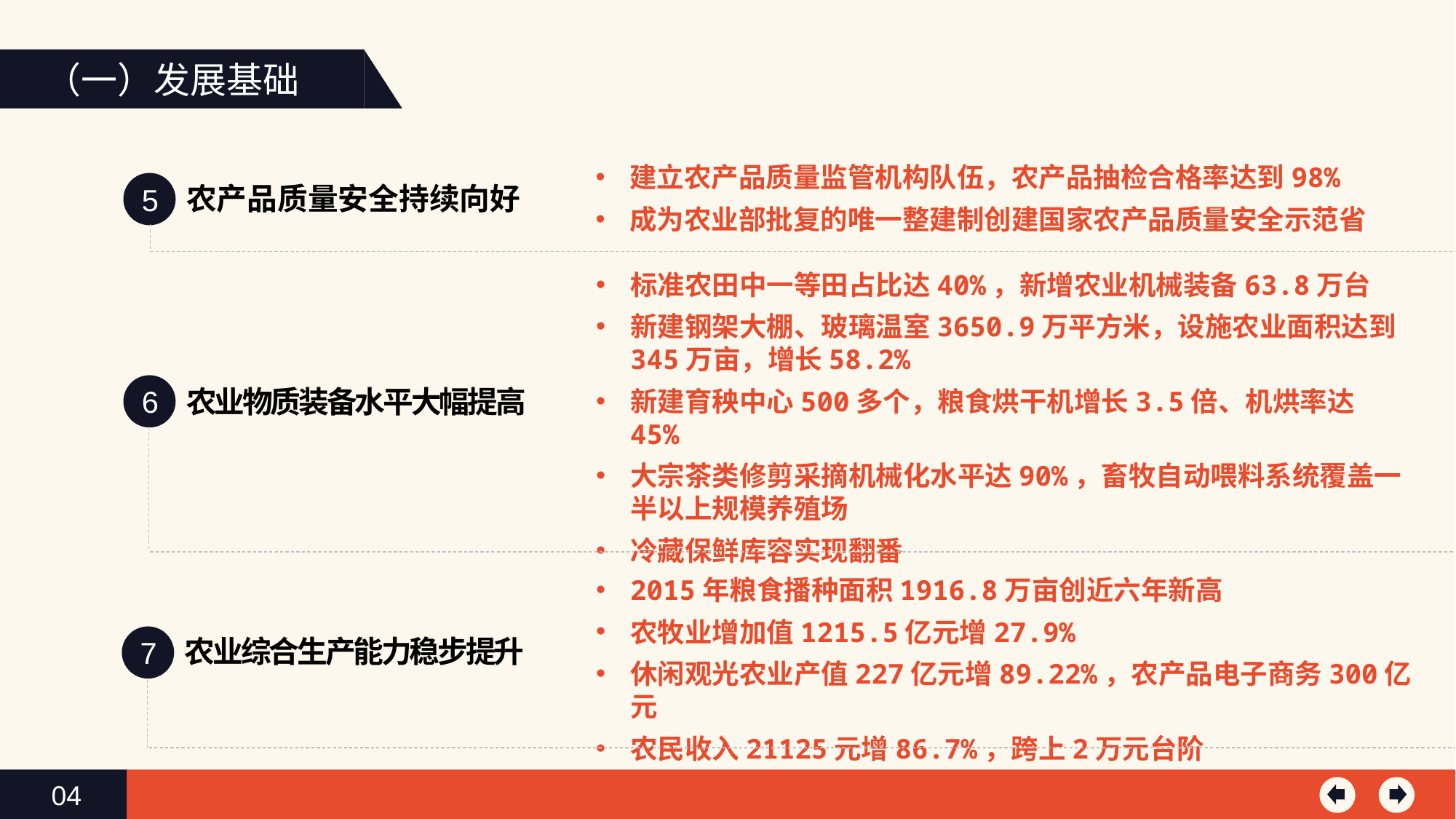

（一）发展基础
建立农产品质量监管机构队伍，农产品抽检合格率达到98%
成为农业部批复的唯一整建制创建国家农产品质量安全示范省
5
农产品质量安全持续向好
标准农田中一等田占比达40%，新增农业机械装备63.8万台
新建钢架大棚、玻璃温室3650.9万平方米，设施农业面积达到345万亩，增长58.2%
新建育秧中心500多个，粮食烘干机增长3.5倍、机烘率达45%
大宗茶类修剪采摘机械化水平达90%，畜牧自动喂料系统覆盖一半以上规模养殖场
冷藏保鲜库容实现翻番
6
农业物质装备水平大幅提高
2015年粮食播种面积1916.8万亩创近六年新高
农牧业增加值1215.5亿元增27.9%
休闲观光农业产值227亿元增89.22%，农产品电子商务300亿元
农民收入21125元增86.7%，跨上2万元台阶
7
农业综合生产能力稳步提升
04